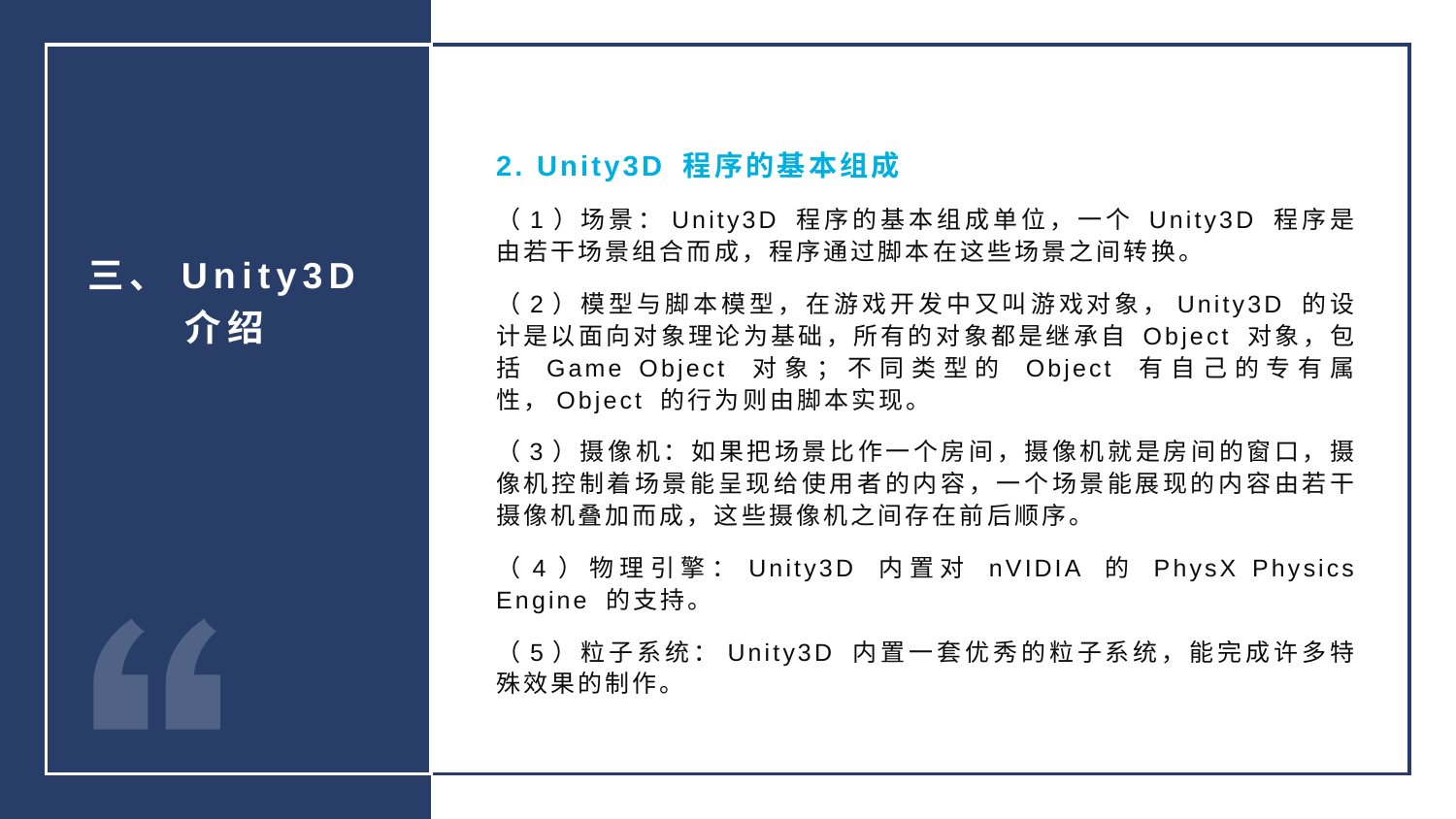

2. Unity3D 程序的基本组成
（1）场景：Unity3D 程序的基本组成单位，一个 Unity3D 程序是由若干场景组合而成，程序通过脚本在这些场景之间转换。
（2）模型与脚本模型，在游戏开发中又叫游戏对象，Unity3D 的设计是以面向对象理论为基础，所有的对象都是继承自 Object 对象，包括 Game Object 对象；不同类型的 Object 有自己的专有属性，Object 的行为则由脚本实现。
（3）摄像机：如果把场景比作一个房间，摄像机就是房间的窗口，摄像机控制着场景能呈现给使用者的内容，一个场景能展现的内容由若干摄像机叠加而成，这些摄像机之间存在前后顺序。
（4）物理引擎：Unity3D 内置对 nVIDIA 的 PhysX Physics Engine 的支持。
（5）粒子系统：Unity3D 内置一套优秀的粒子系统，能完成许多特殊效果的制作。
三、Unity3D 介绍